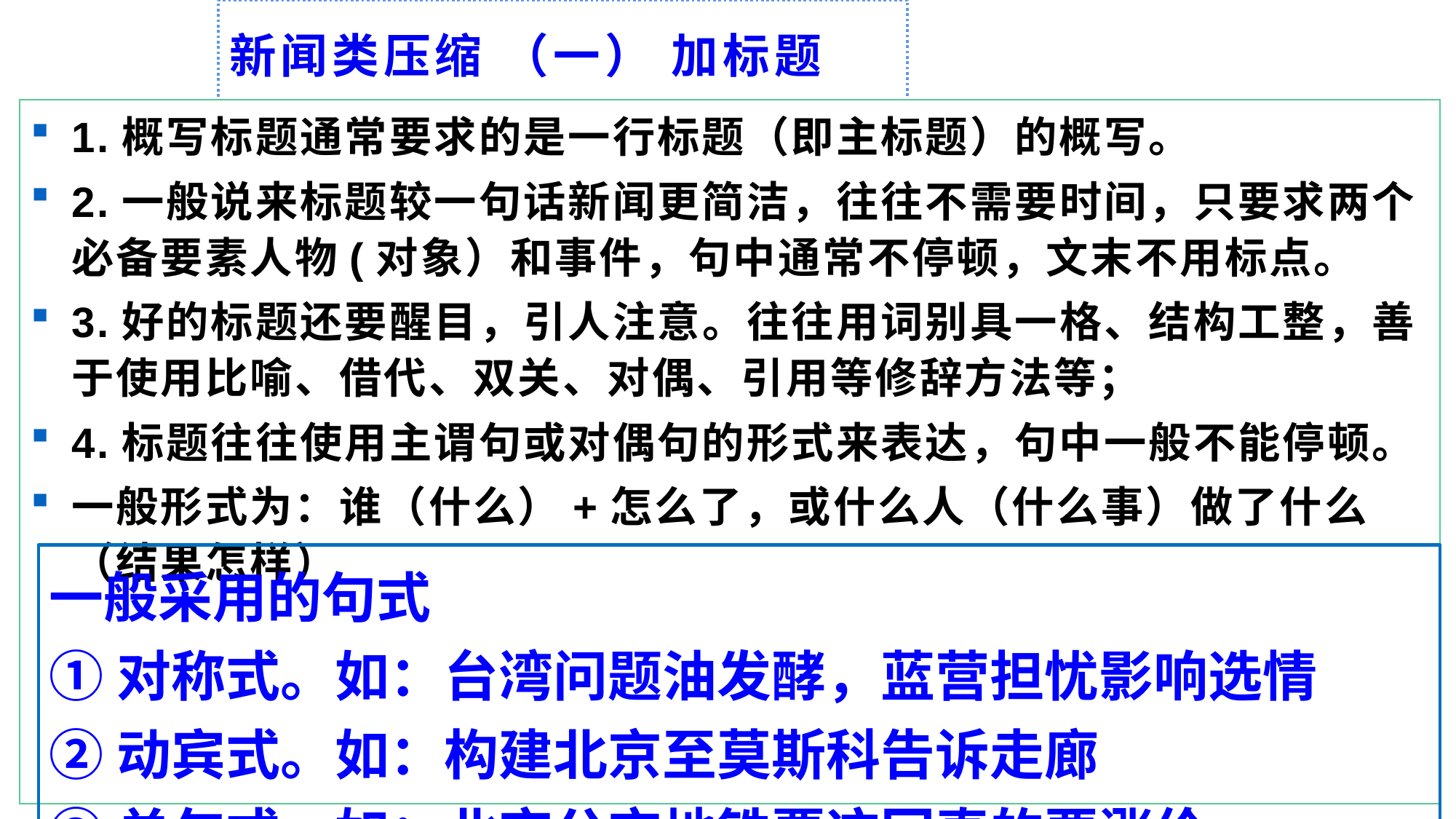

# 新闻类压缩 （一） 加标题
1.概写标题通常要求的是一行标题（即主标题）的概写。
2.一般说来标题较一句话新闻更简洁，往往不需要时间，只要求两个必备要素人物(对象）和事件，句中通常不停顿，文末不用标点。
3.好的标题还要醒目，引人注意。往往用词别具一格、结构工整，善于使用比喻、借代、双关、对偶、引用等修辞方法等；
4.标题往往使用主谓句或对偶句的形式来表达，句中一般不能停顿。
一般形式为：谁（什么）+怎么了，或什么人（什么事）做了什么（结果怎样）
一般采用的句式
①对称式。如：台湾问题油发酵，蓝营担忧影响选情
②动宾式。如：构建北京至莫斯科告诉走廊
③单句式。如：北京公交地铁票这回真的要涨价。
④偏正式。如：17岁女学生的诺奖之路